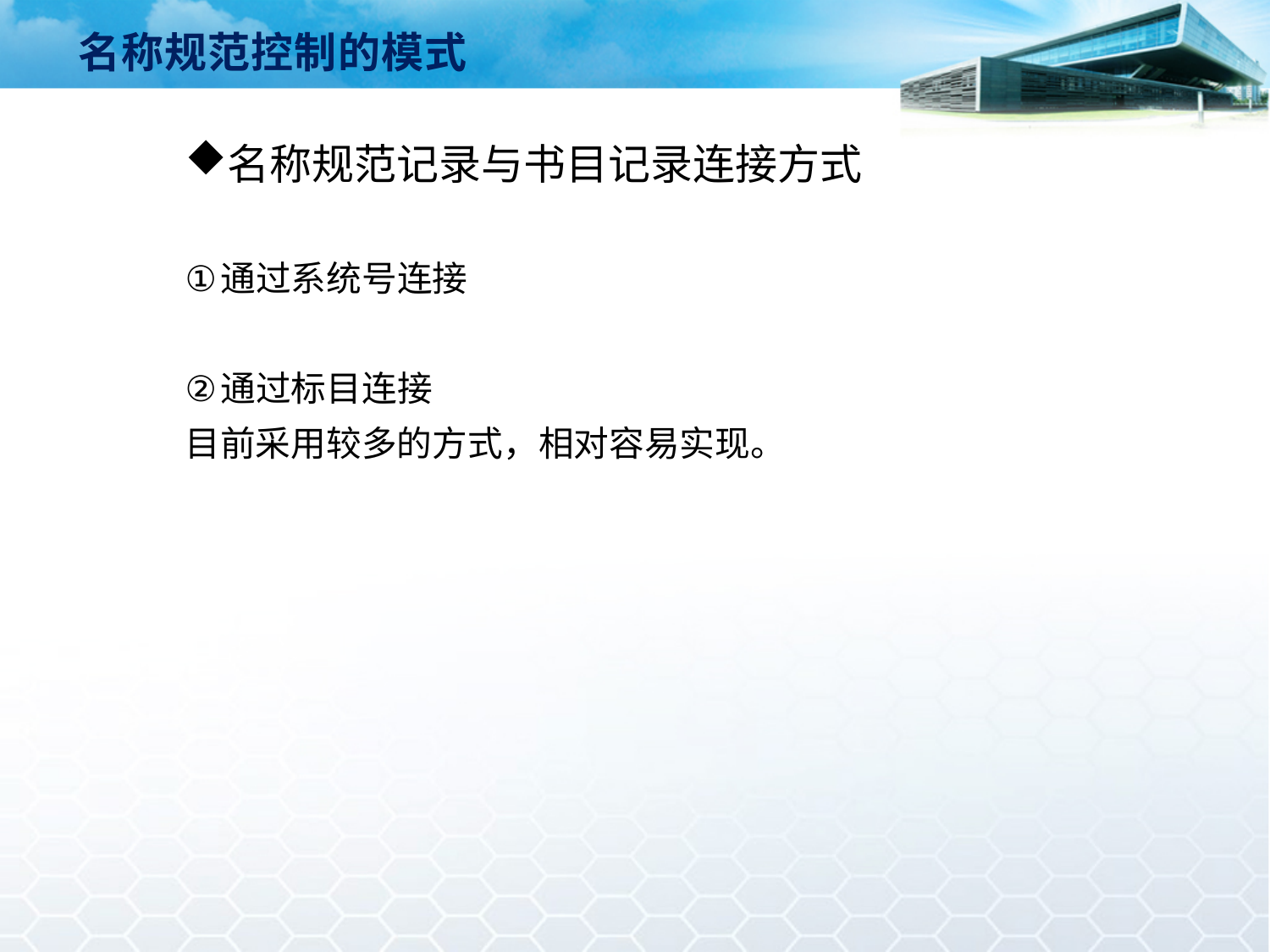

名称规范控制的模式
名称规范记录与书目记录连接方式

通过系统号连接

通过标目连接
目前采用较多的方式，相对容易实现。